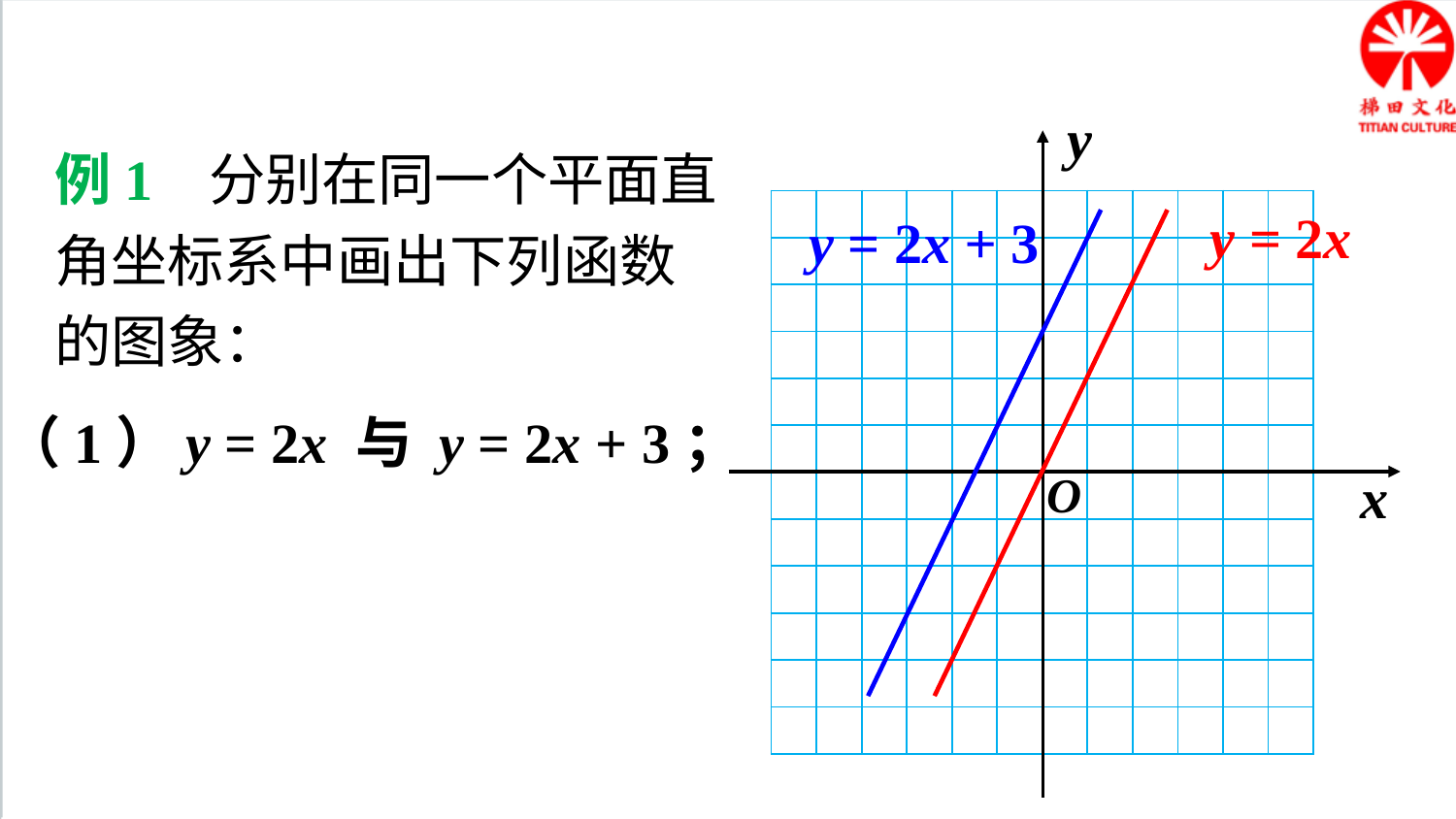

典例精析
y
x
例1   分别在同一个平面直角坐标系中画出下列函数的图象：
y = 2x
y = 2x + 3
|  |  |  |  |  |  |  |  |  |  |  |  |
| --- | --- | --- | --- | --- | --- | --- | --- | --- | --- | --- | --- |
|  |  |  |  |  |  |  |  |  |  |  |  |
|  |  |  |  |  |  |  |  |  |  |  |  |
|  |  |  |  |  |  |  |  |  |  |  |  |
|  |  |  |  |  |  |  |  |  |  |  |  |
|  |  |  |  |  |  |  |  |  |  |  |  |
|  |  |  |  |  |  |  |  |  |  |  |  |
|  |  |  |  |  |  |  |  |  |  |  |  |
|  |  |  |  |  |  |  |  |  |  |  |  |
|  |  |  |  |  |  |  |  |  |  |  |  |
|  |  |  |  |  |  |  |  |  |  |  |  |
|  |  |  |  |  |  |  |  |  |  |  |  |
（1）y = 2x 与 y = 2x + 3；
O